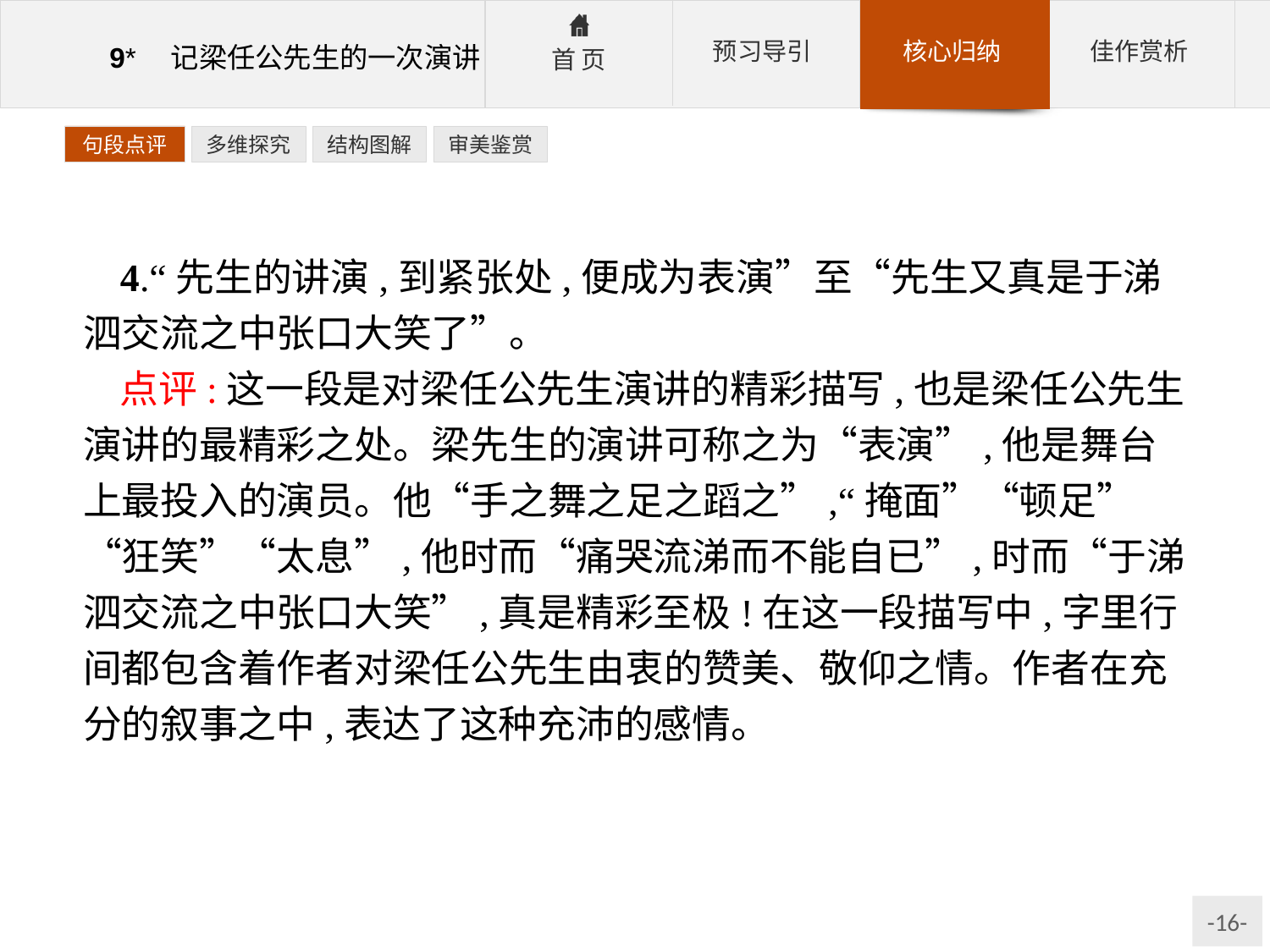

句段点评
多维探究
结构图解
审美鉴赏
4.“先生的讲演,到紧张处,便成为表演”至“先生又真是于涕泗交流之中张口大笑了”。
点评:这一段是对梁任公先生演讲的精彩描写,也是梁任公先生演讲的最精彩之处。梁先生的演讲可称之为“表演”,他是舞台上最投入的演员。他“手之舞之足之蹈之”,“掩面”“顿足”“狂笑”“太息”,他时而“痛哭流涕而不能自已”,时而“于涕泗交流之中张口大笑”,真是精彩至极!在这一段描写中,字里行间都包含着作者对梁任公先生由衷的赞美、敬仰之情。作者在充分的叙事之中,表达了这种充沛的感情。